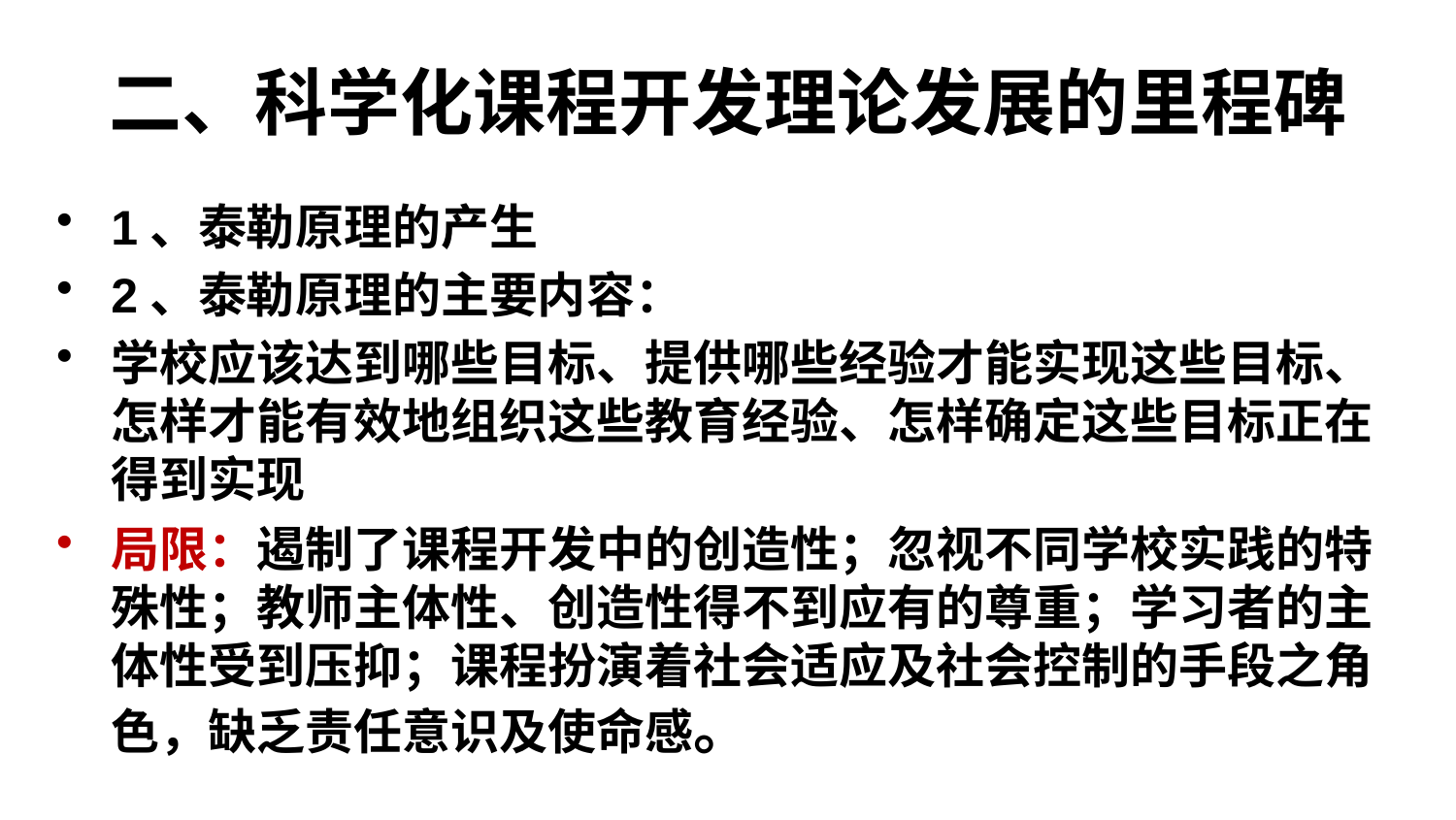

# 二、科学化课程开发理论发展的里程碑
1、泰勒原理的产生
2、泰勒原理的主要内容：
学校应该达到哪些目标、提供哪些经验才能实现这些目标、怎样才能有效地组织这些教育经验、怎样确定这些目标正在得到实现
局限：遏制了课程开发中的创造性；忽视不同学校实践的特殊性；教师主体性、创造性得不到应有的尊重；学习者的主体性受到压抑；课程扮演着社会适应及社会控制的手段之角色，缺乏责任意识及使命感。